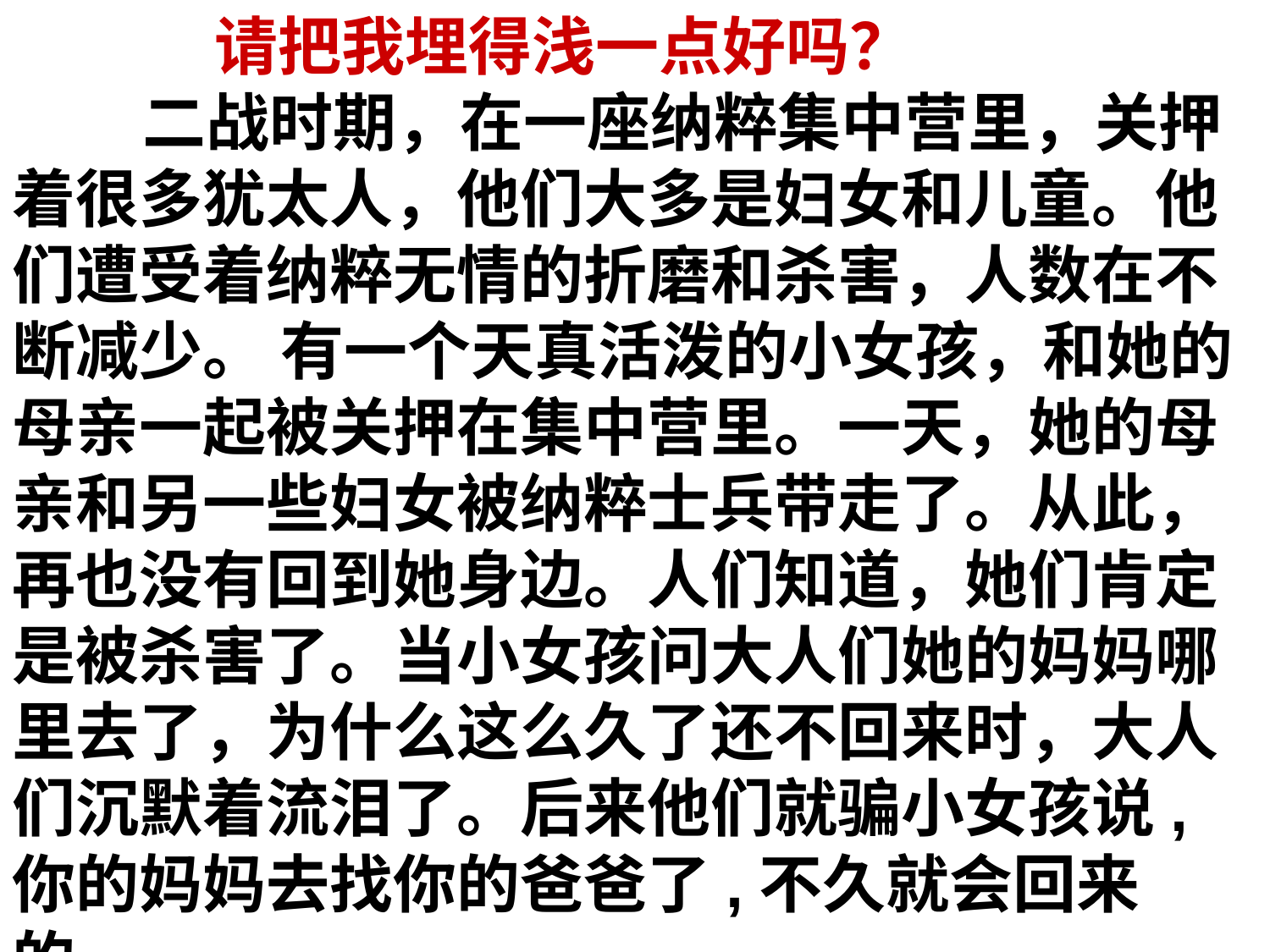

请把我埋得浅一点好吗？
        二战时期，在一座纳粹集中营里，关押着很多犹太人，他们大多是妇女和儿童。他们遭受着纳粹无情的折磨和杀害，人数在不断减少。 有一个天真活泼的小女孩，和她的母亲一起被关押在集中营里。一天，她的母亲和另一些妇女被纳粹士兵带走了。从此，再也没有回到她身边。人们知道，她们肯定是被杀害了。当小女孩问大人们她的妈妈哪里去了，为什么这么久了还不回来时，大人们沉默着流泪了。后来他们就骗小女孩说,你的妈妈去找你的爸爸了,不久就会回来的。